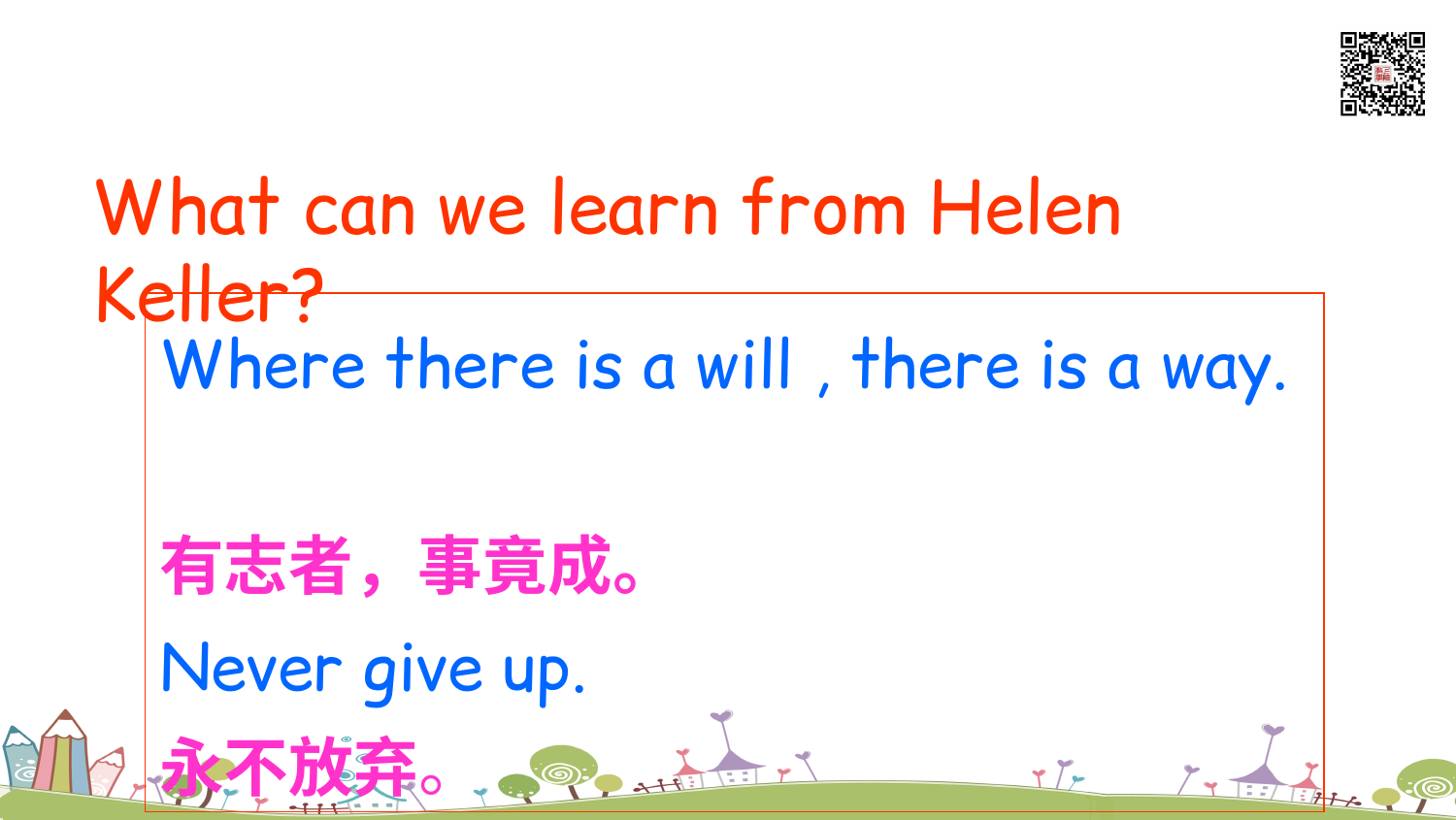

What can we learn from Helen Keller?
Where there is a will , there is a way.
有志者，事竟成。
Never give up.
永不放弃。